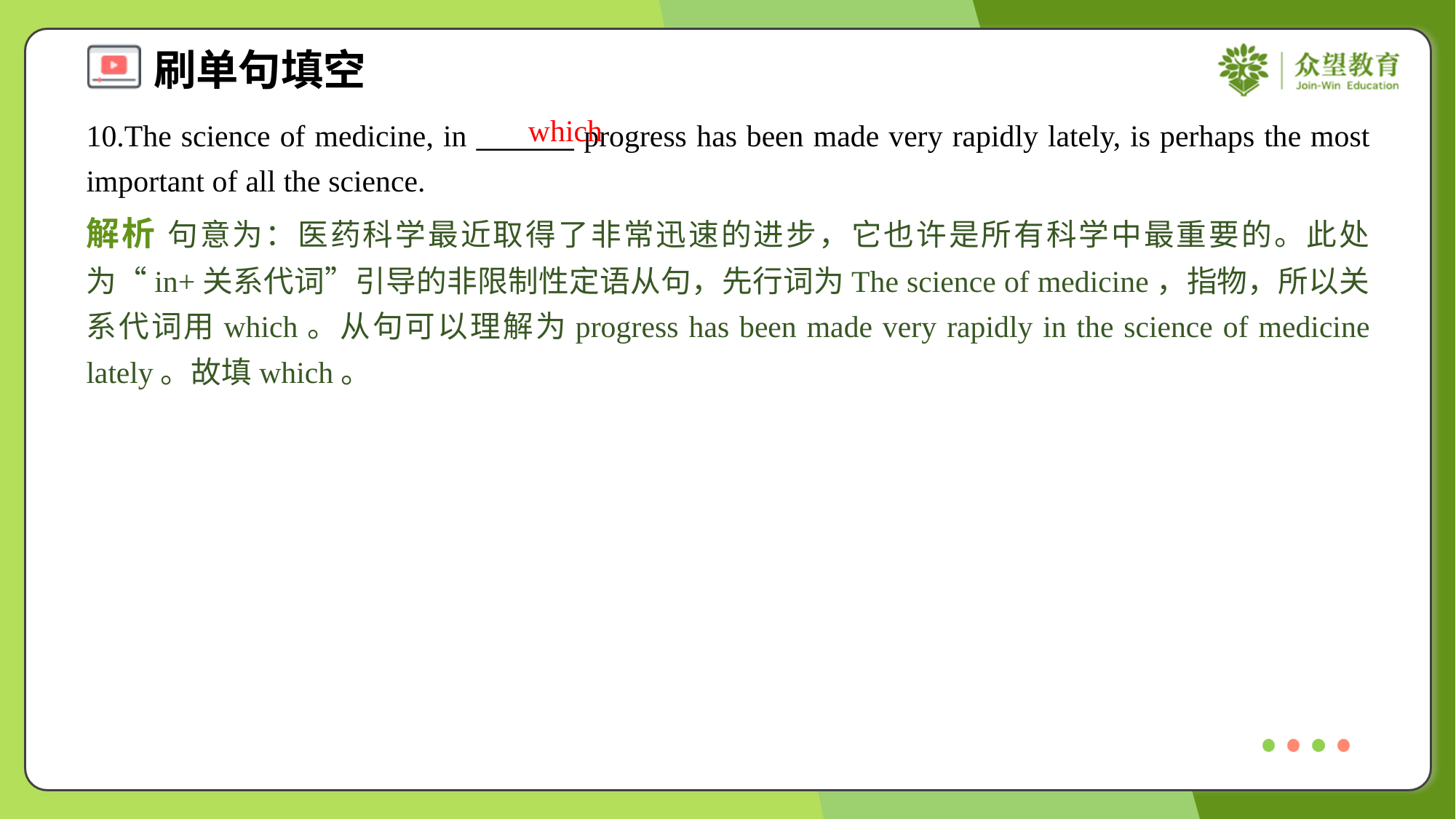

which
10.The science of medicine, in _______ progress has been made very rapidly lately, is perhaps the most important of all the science.
解析 句意为：医药科学最近取得了非常迅速的进步，它也许是所有科学中最重要的。此处为“in+关系代词”引导的非限制性定语从句，先行词为The science of medicine，指物，所以关系代词用which。从句可以理解为progress has been made very rapidly in the science of medicine lately。故填which。